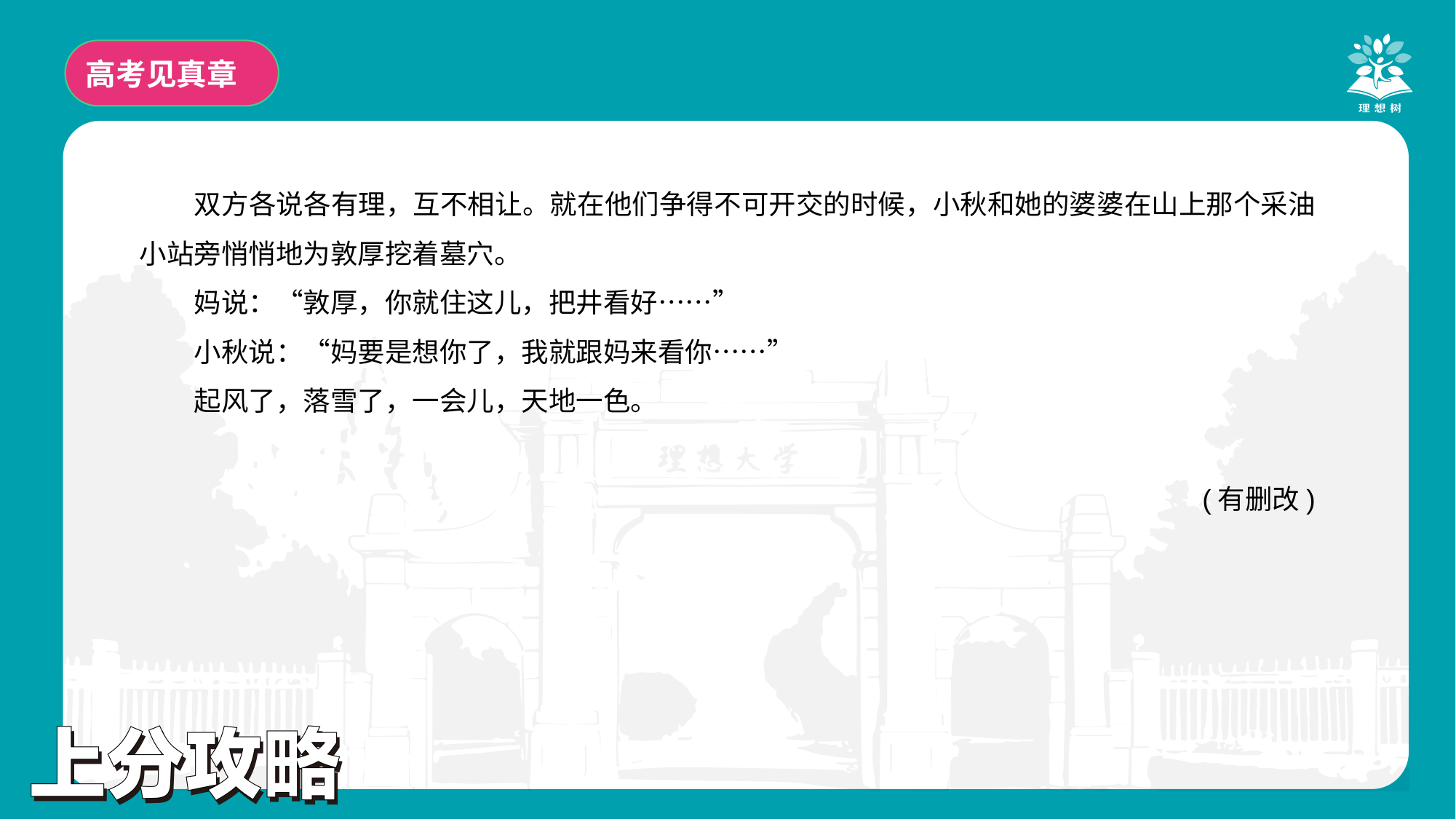

高考见真章
双方各说各有理，互不相让。就在他们争得不可开交的时候，小秋和她的婆婆在山上那个采油小站旁悄悄地为敦厚挖着墓穴。
妈说：“敦厚，你就住这儿，把井看好……”
小秋说：“妈要是想你了，我就跟妈来看你……”
起风了，落雪了，一会儿，天地一色。

(有删改)